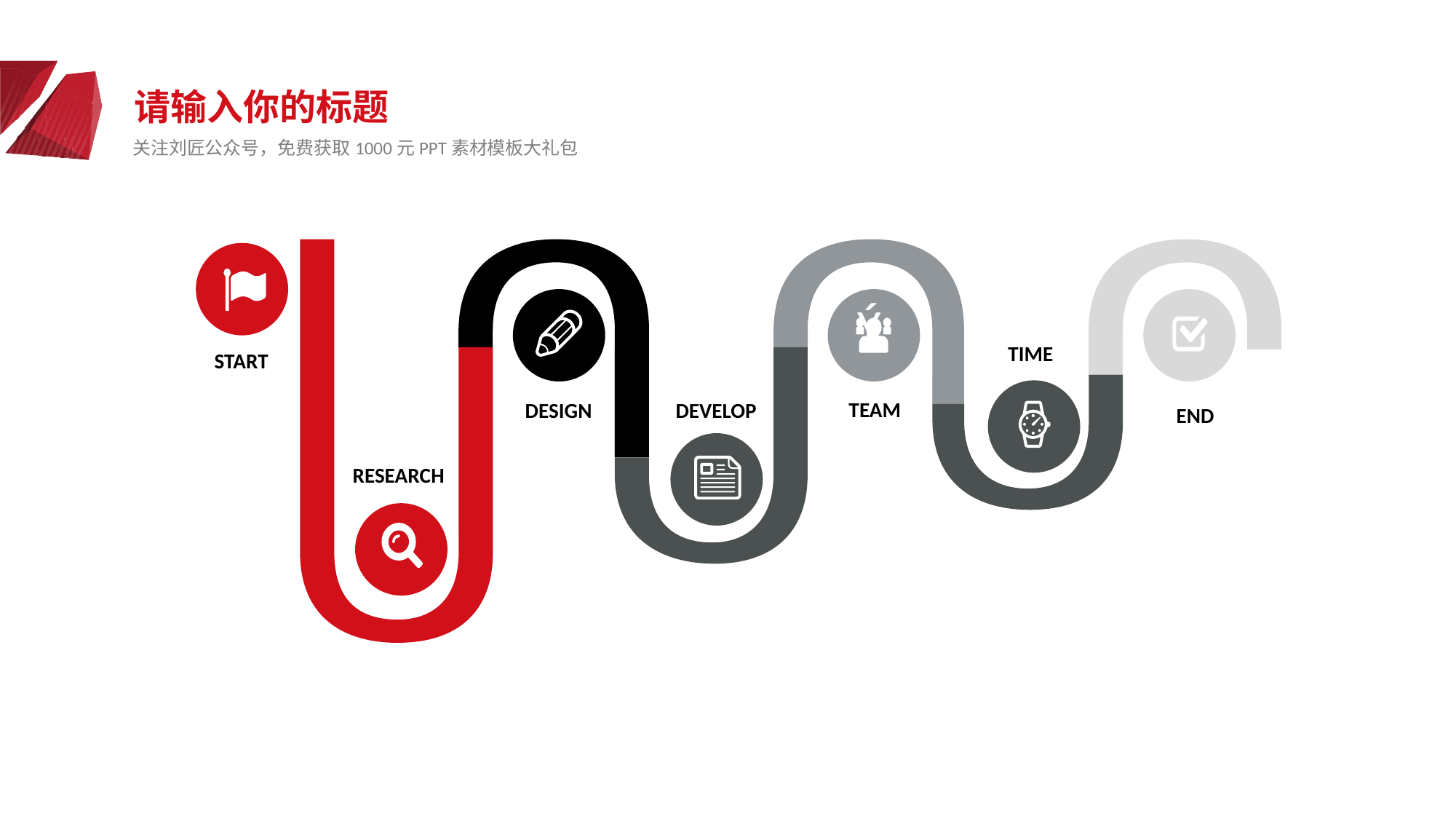

请输入你的标题
关注刘匠公众号，免费获取1000元PPT素材模板大礼包

Ý

TIME
START

TEAM
DESIGN
DEVELOP
END

RESEARCH